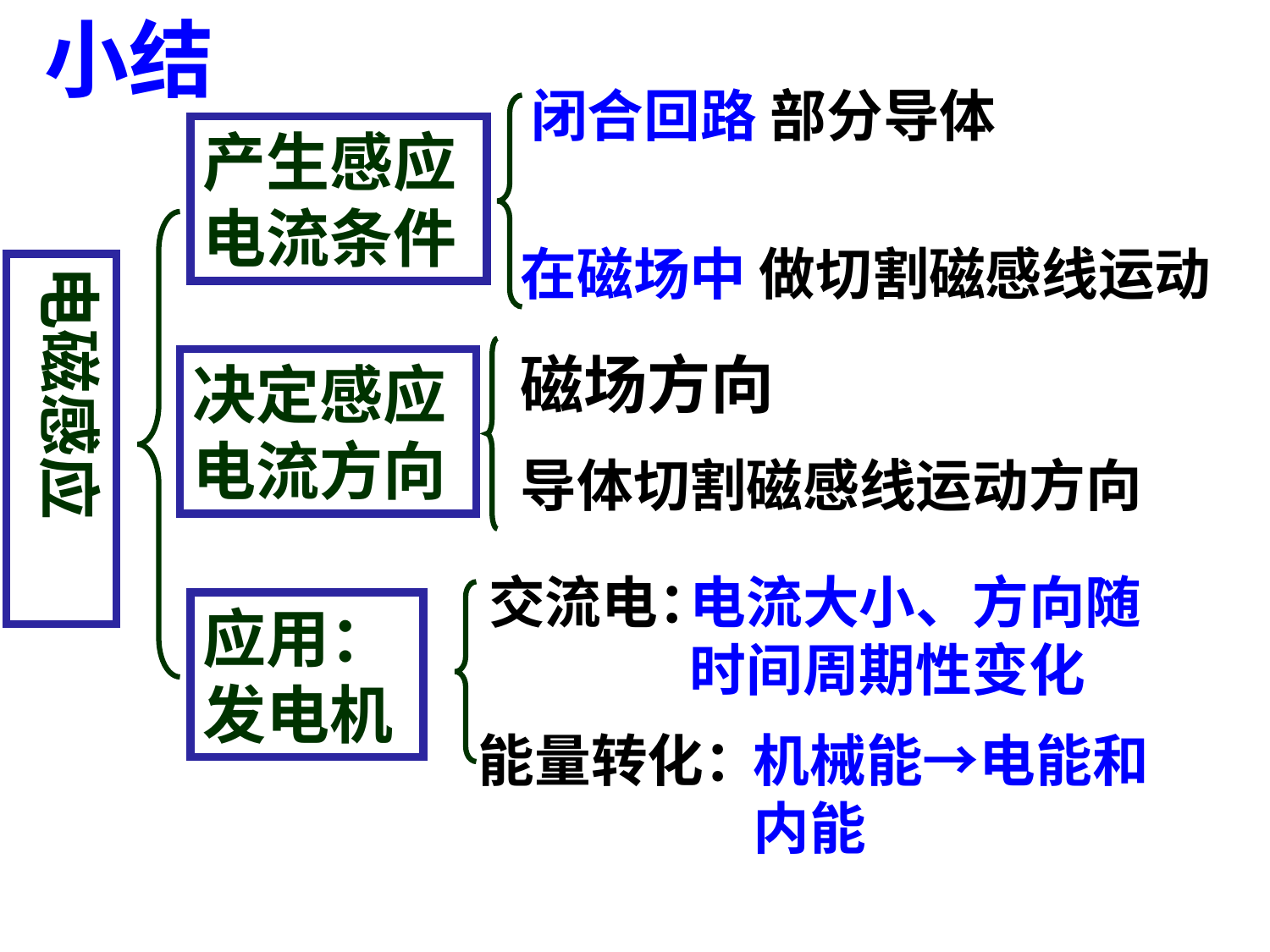

小结
闭合回路 部分导体

产生感应电流条件

在磁场中 做切割磁感线运动
电磁感应

磁场方向
决定感应电流方向
导体切割磁感线运动方向
交流电：
电流大小、方向随时间周期性变化

应用：发电机
能量转化：
机械能→电能和内能